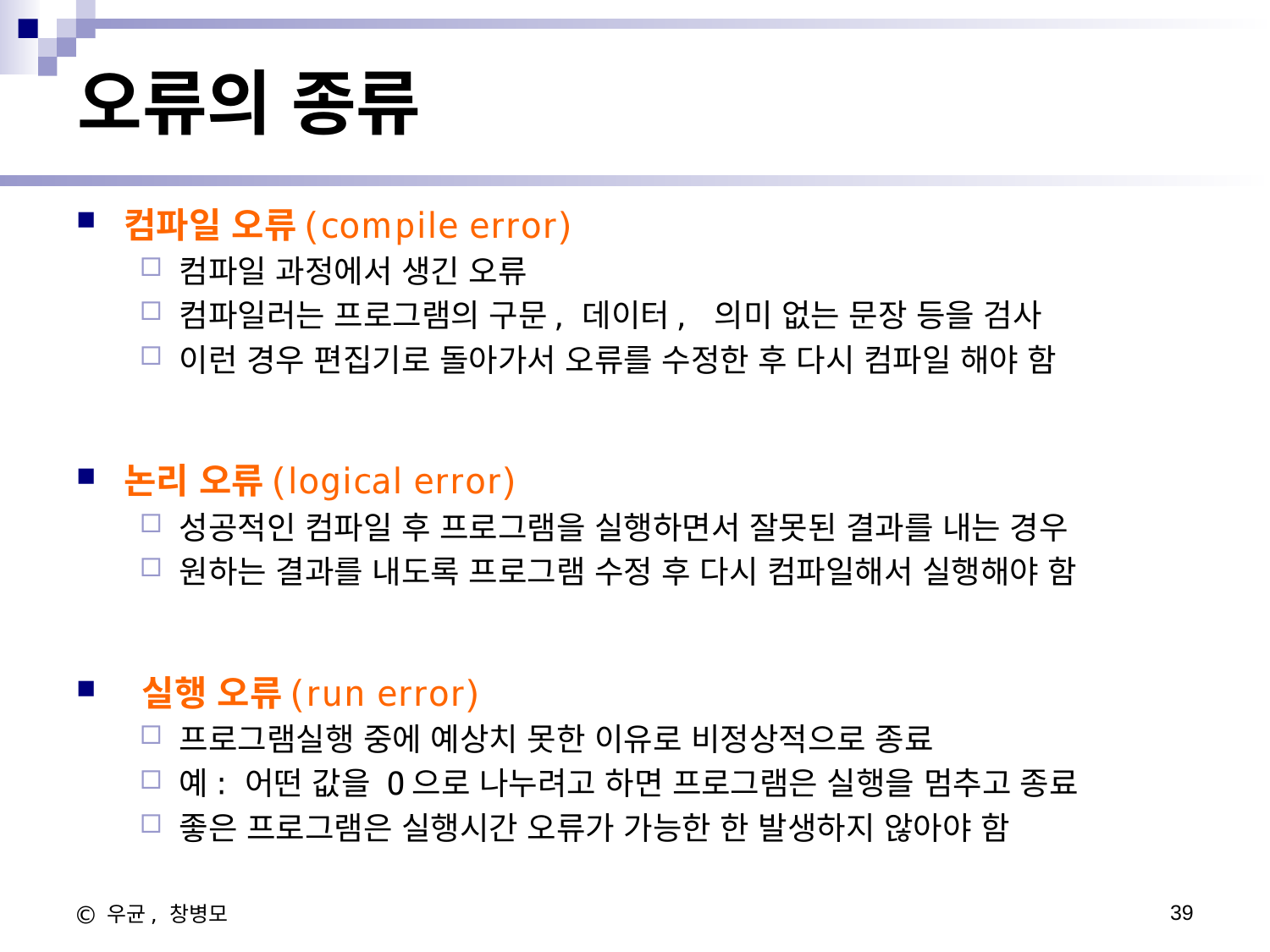

# 오류의 종류
컴파일 오류(compile error)
컴파일 과정에서 생긴 오류
컴파일러는 프로그램의 구문, 데이터,  의미 없는 문장 등을 검사
이런 경우 편집기로 돌아가서 오류를 수정한 후 다시 컴파일 해야 함

논리 오류(logical error)
성공적인 컴파일 후 프로그램을 실행하면서 잘못된 결과를 내는 경우
원하는 결과를 내도록 프로그램 수정 후 다시 컴파일해서 실행해야 함

 실행 오류(run error)
프로그램실행 중에 예상치 못한 이유로 비정상적으로 종료
예: 어떤 값을 0으로 나누려고 하면 프로그램은 실행을 멈추고 종료
좋은 프로그램은 실행시간 오류가 가능한 한 발생하지 않아야 함

© 우균, 창병모
39